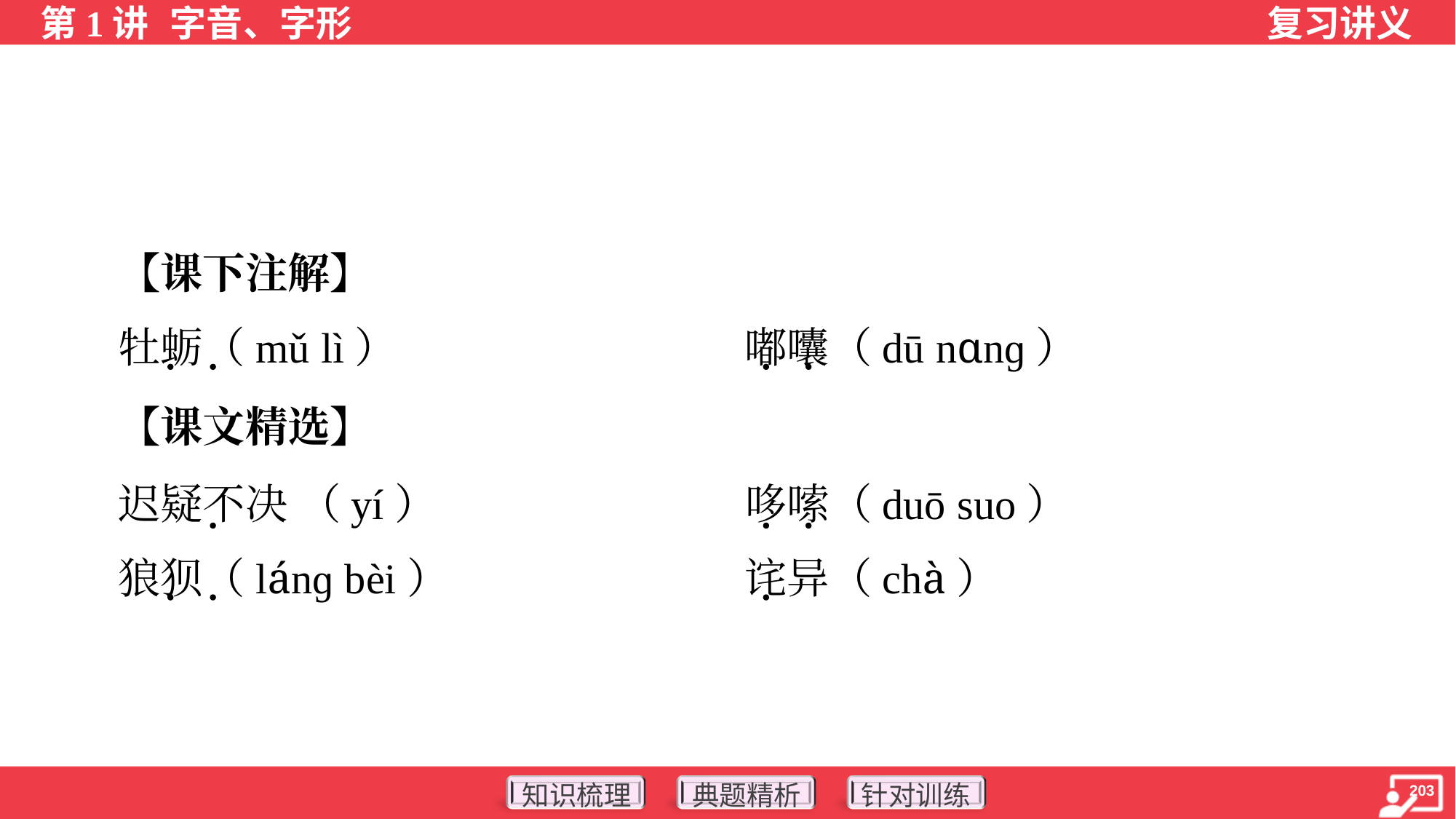

【课下注解】
    牡蛎（mǔ lì）	嘟囔（dū nɑnɡ）

    【课文精选】
    迟疑不决 （yí）	哆嗦（duō suo）
    狼狈（lánɡ bèi）	诧异（chà）